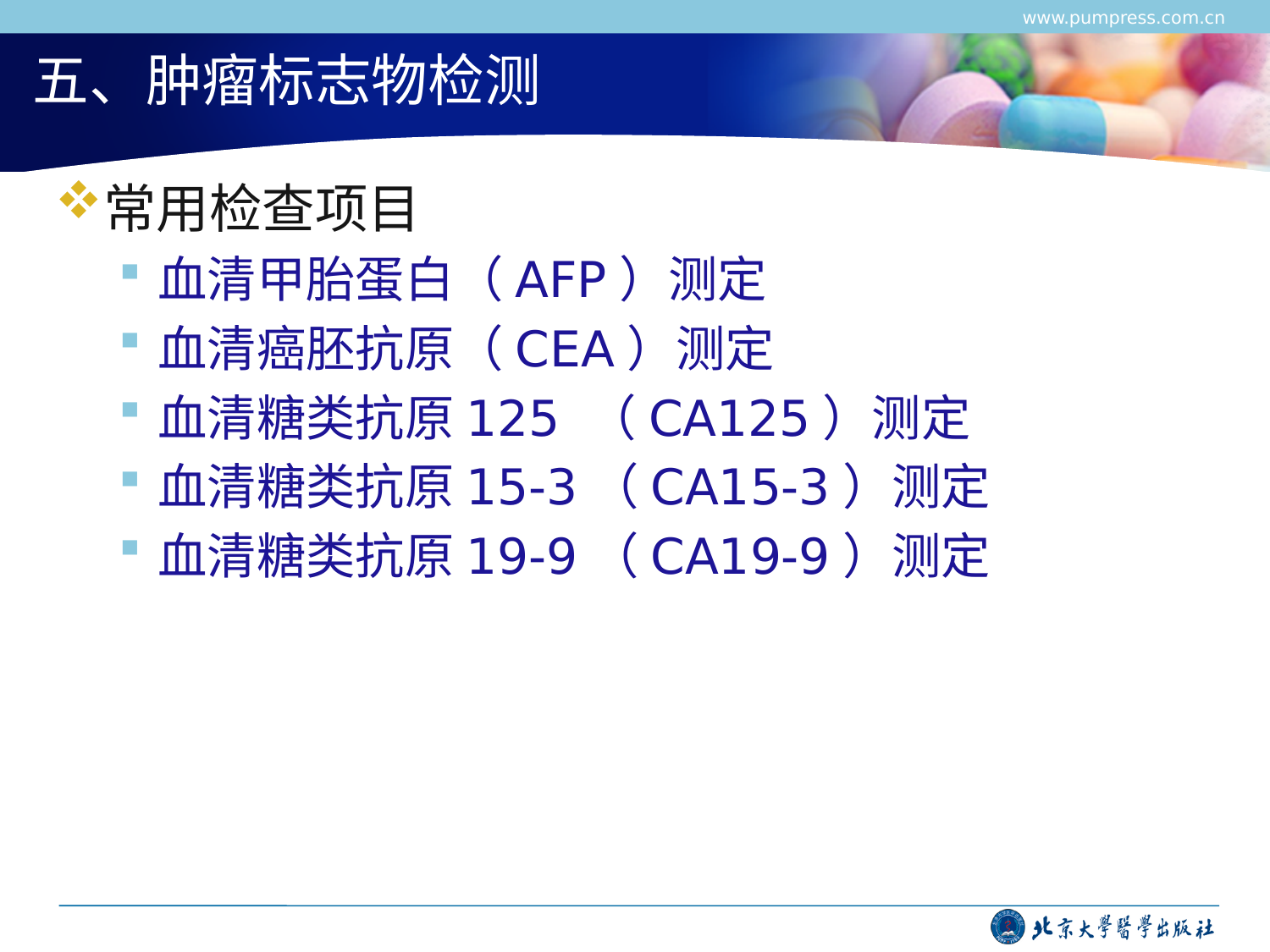

www.pumpress.com.cn
# 五、肿瘤标志物检测
常用检查项目
血清甲胎蛋白（AFP）测定
血清癌胚抗原（CEA）测定
血清糖类抗原125 （CA125）测定
血清糖类抗原15-3（CA15-3）测定
血清糖类抗原19-9（CA19-9）测定